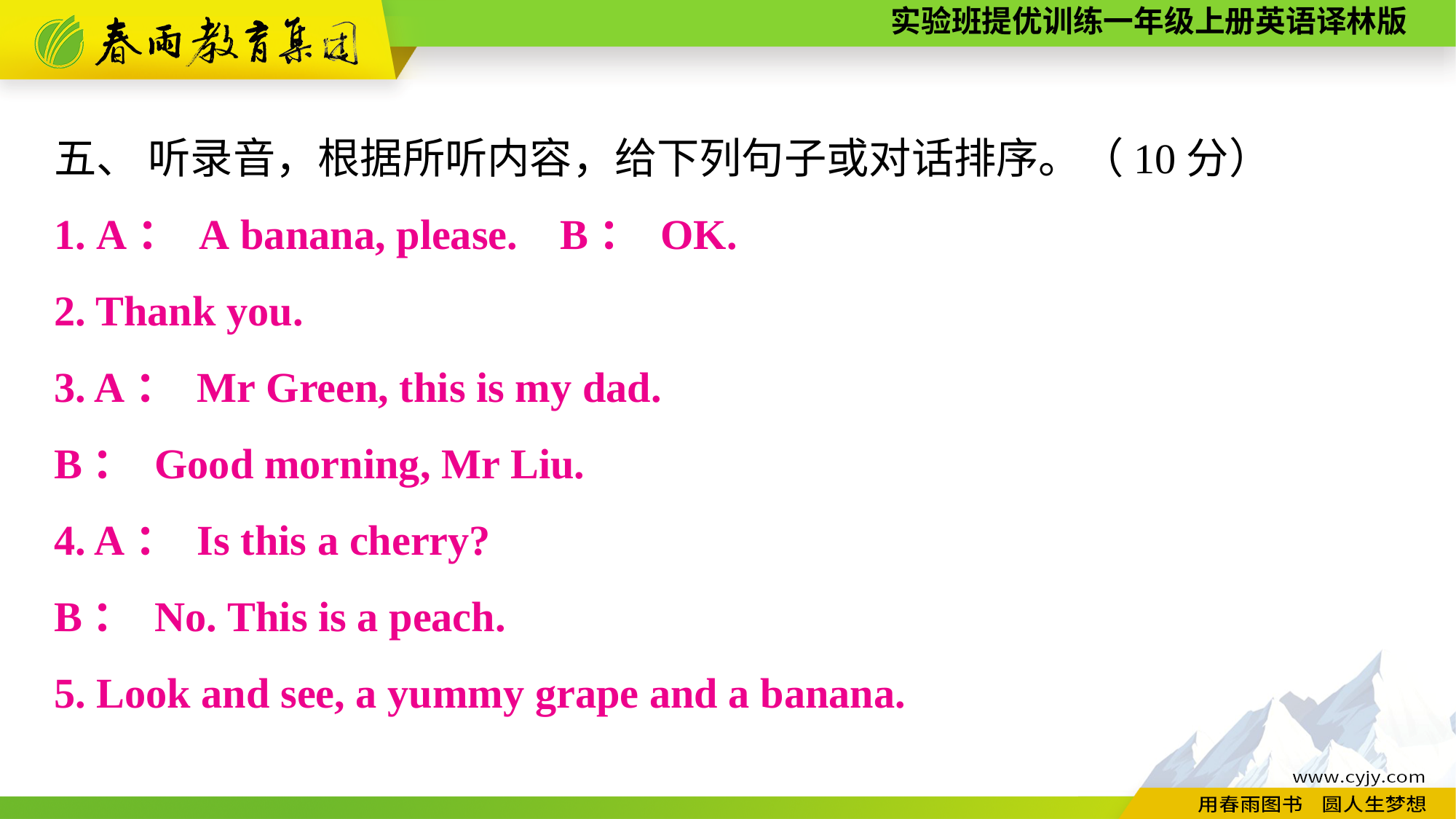

五、 听录音，根据所听内容，给下列句子或对话排序。（10分）
1. A： A banana, please.    B： OK.
2. Thank you.
3. A： Mr Green, this is my dad.
B： Good morning, Mr Liu.
4. A： Is this a cherry?
B： No. This is a peach.
5. Look and see, a yummy grape and a banana.